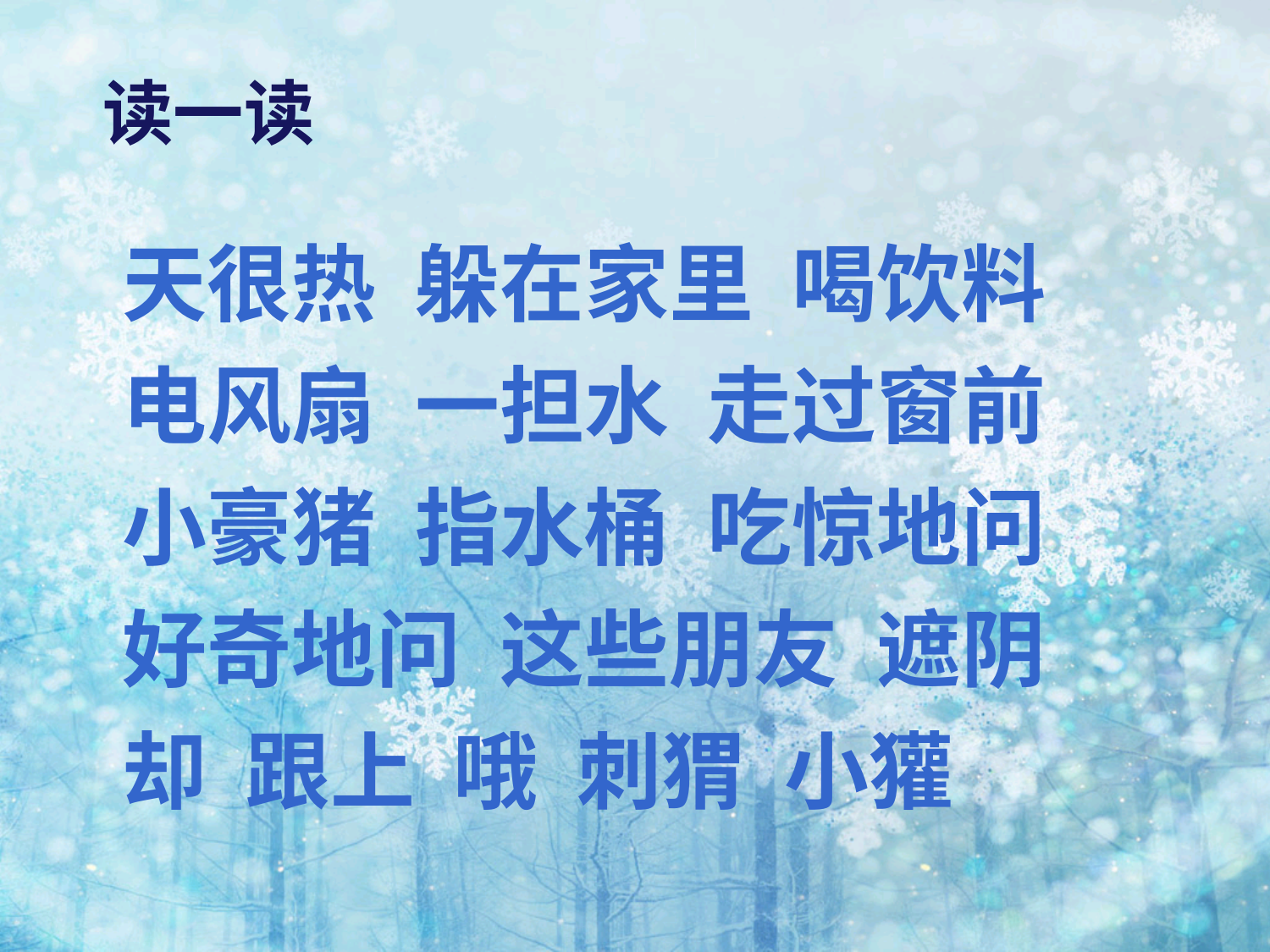

读一读
天很热  躲在家里  喝饮料  电风扇  一担水  走过窗前  小豪猪  指水桶  吃惊地问  好奇地问  这些朋友  遮阴  却  跟上  哦  刺猬  小獾